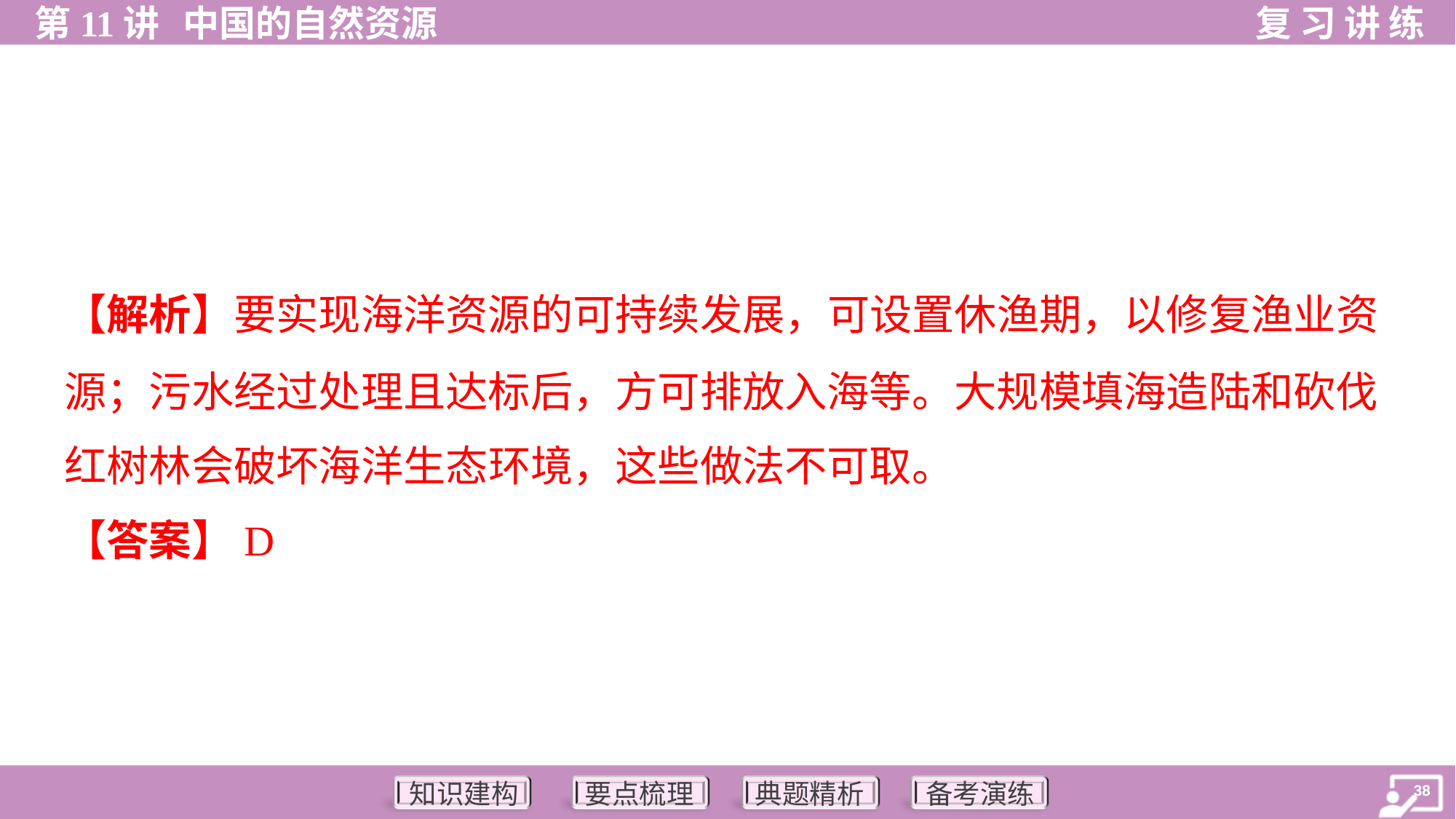

【解析】要实现海洋资源的可持续发展，可设置休渔期，以修复渔业资
源；污水经过处理且达标后，方可排放入海等。大规模填海造陆和砍伐
红树林会破坏海洋生态环境，这些做法不可取。
【答案】D